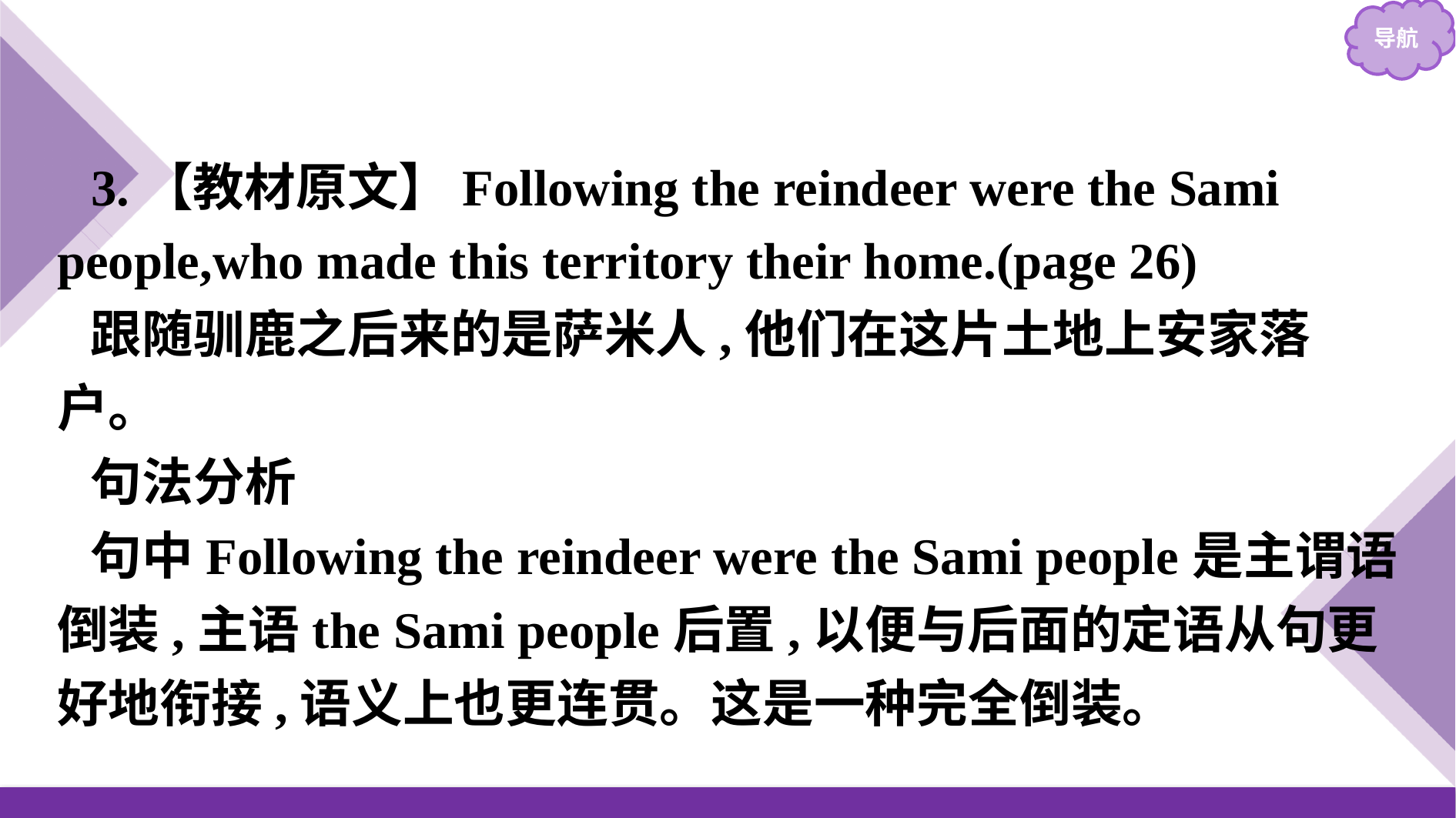

3.【教材原文】Following the reindeer were the Sami people,who made this territory their home.(page 26)
跟随驯鹿之后来的是萨米人,他们在这片土地上安家落户。
句法分析
句中Following the reindeer were the Sami people是主谓语倒装,主语the Sami people后置,以便与后面的定语从句更好地衔接,语义上也更连贯。这是一种完全倒装。